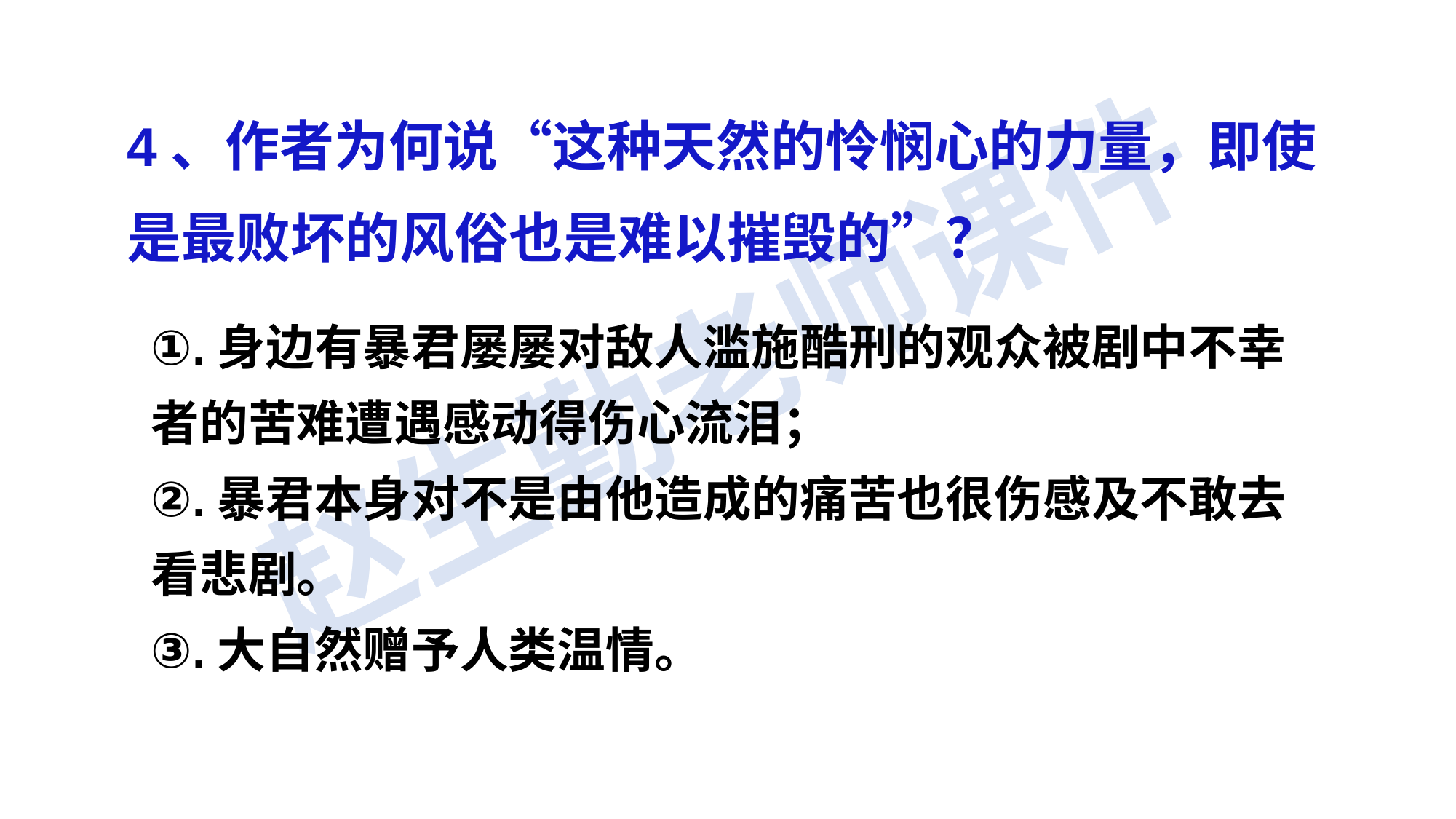

4、作者为何说“这种天然的怜悯心的力量，即使是最败坏的风俗也是难以摧毁的”？
①.身边有暴君屡屡对敌人滥施酷刑的观众被剧中不幸者的苦难遭遇感动得伤心流泪；
②.暴君本身对不是由他造成的痛苦也很伤感及不敢去看悲剧。
③.大自然赠予人类温情。